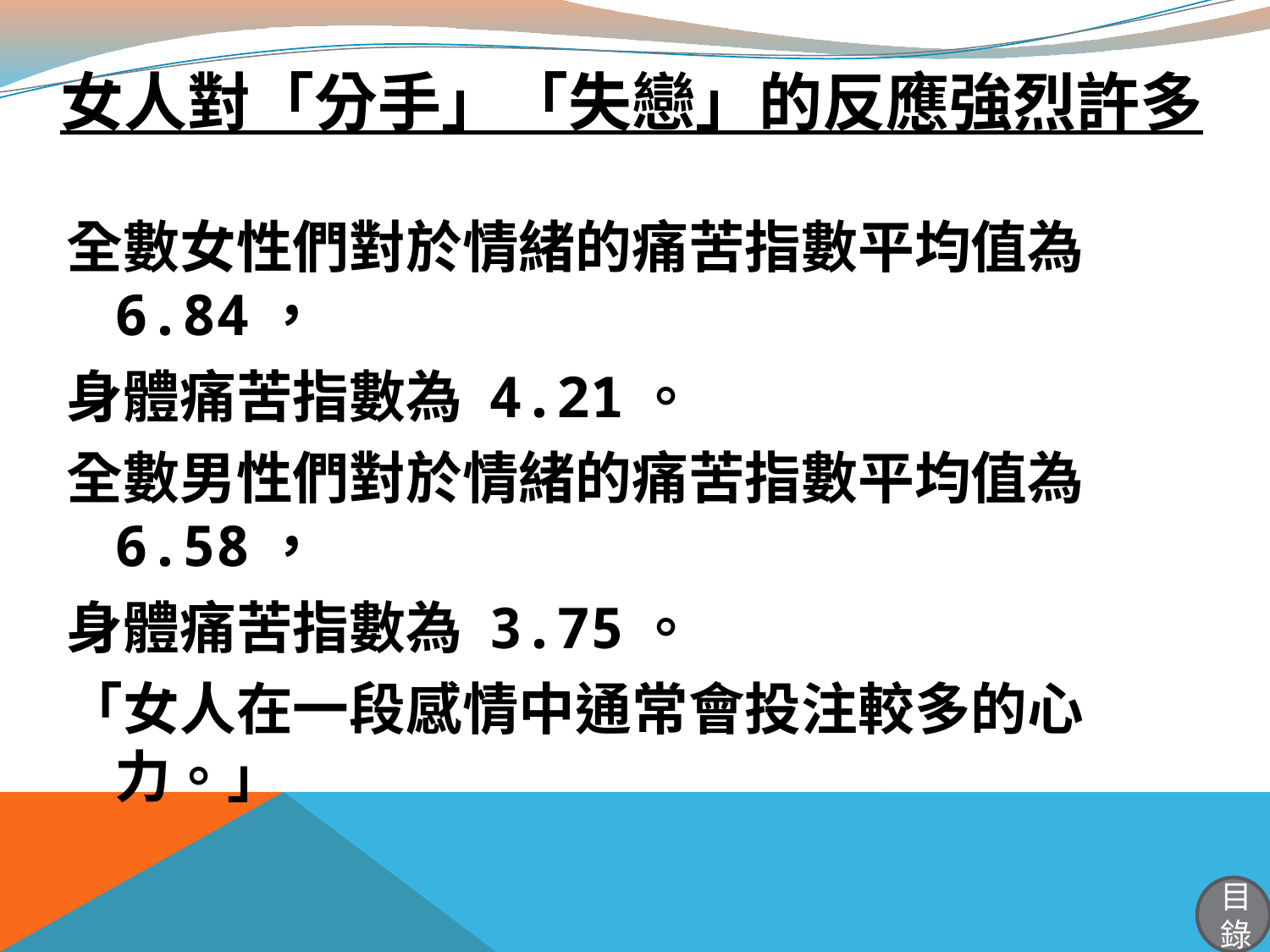

# 女人對「分手」「失戀」的反應強烈許多
全數女性們對於情緒的痛苦指數平均值為6.84，
身體痛苦指數為 4.21。
全數男性們對於情緒的痛苦指數平均值為6.58，
身體痛苦指數為 3.75。
「女人在一段感情中通常會投注較多的心力。」